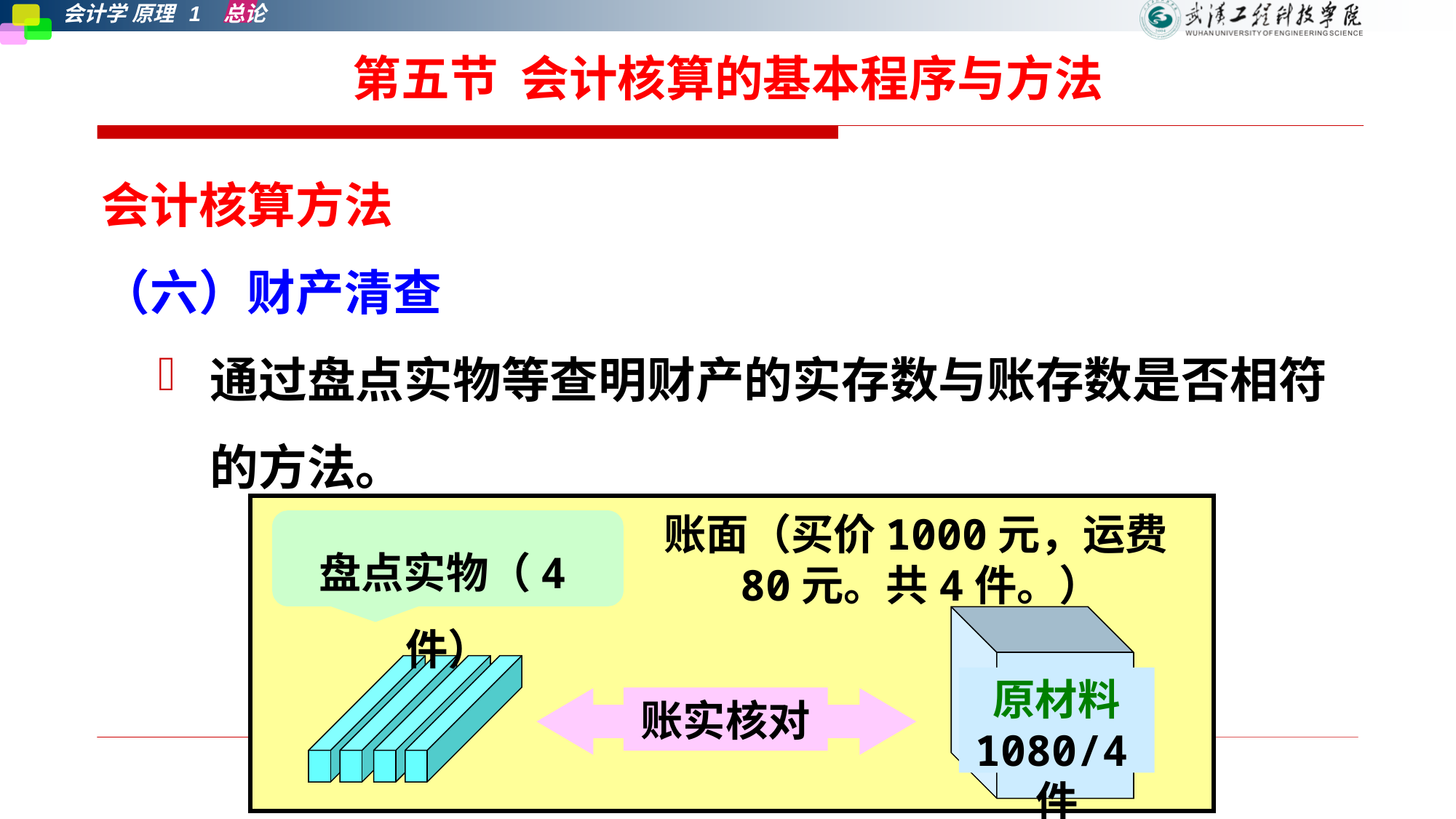

# 第五节  会计核算的基本程序与方法
会计核算方法
（六）财产清查
通过盘点实物等查明财产的实存数与账存数是否相符的方法。

账面（买价1000元，运费80元。共4件。）
盘点实物（4件）

原材料
1080/4件

账实核对

第一章  总论